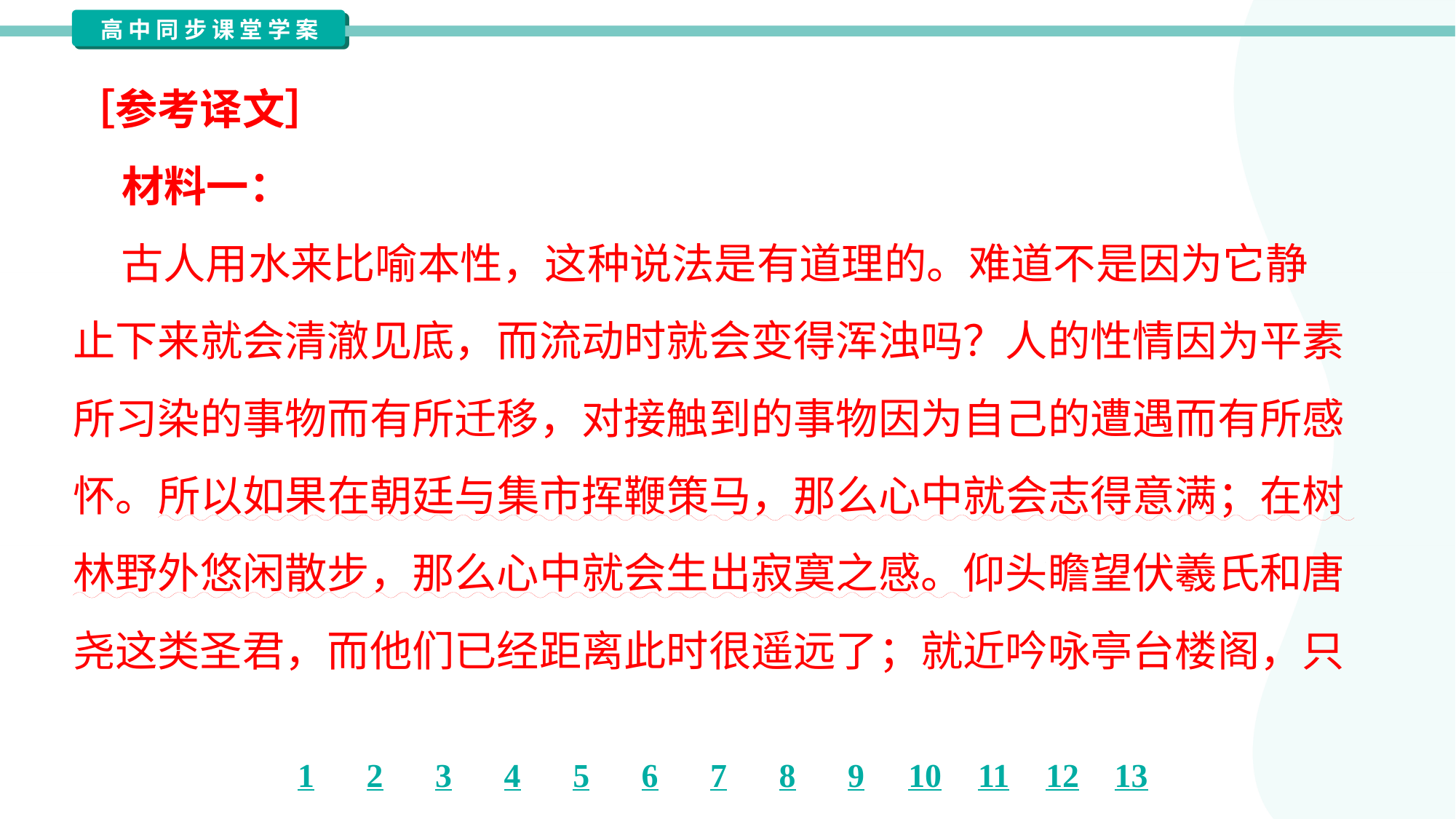

［参考译文］
    材料一：
    古人用水来比喻本性，这种说法是有道理的。难道不是因为它静
止下来就会清澈见底，而流动时就会变得浑浊吗？人的性情因为平素
所习染的事物而有所迁移，对接触到的事物因为自己的遭遇而有所感
怀。所以如果在朝廷与集市挥鞭策马，那么心中就会志得意满；在树
林野外悠闲散步，那么心中就会生出寂寞之感。仰头瞻望伏羲氏和唐
尧这类圣君，而他们已经距离此时很遥远了；就近吟咏亭台楼阁，只